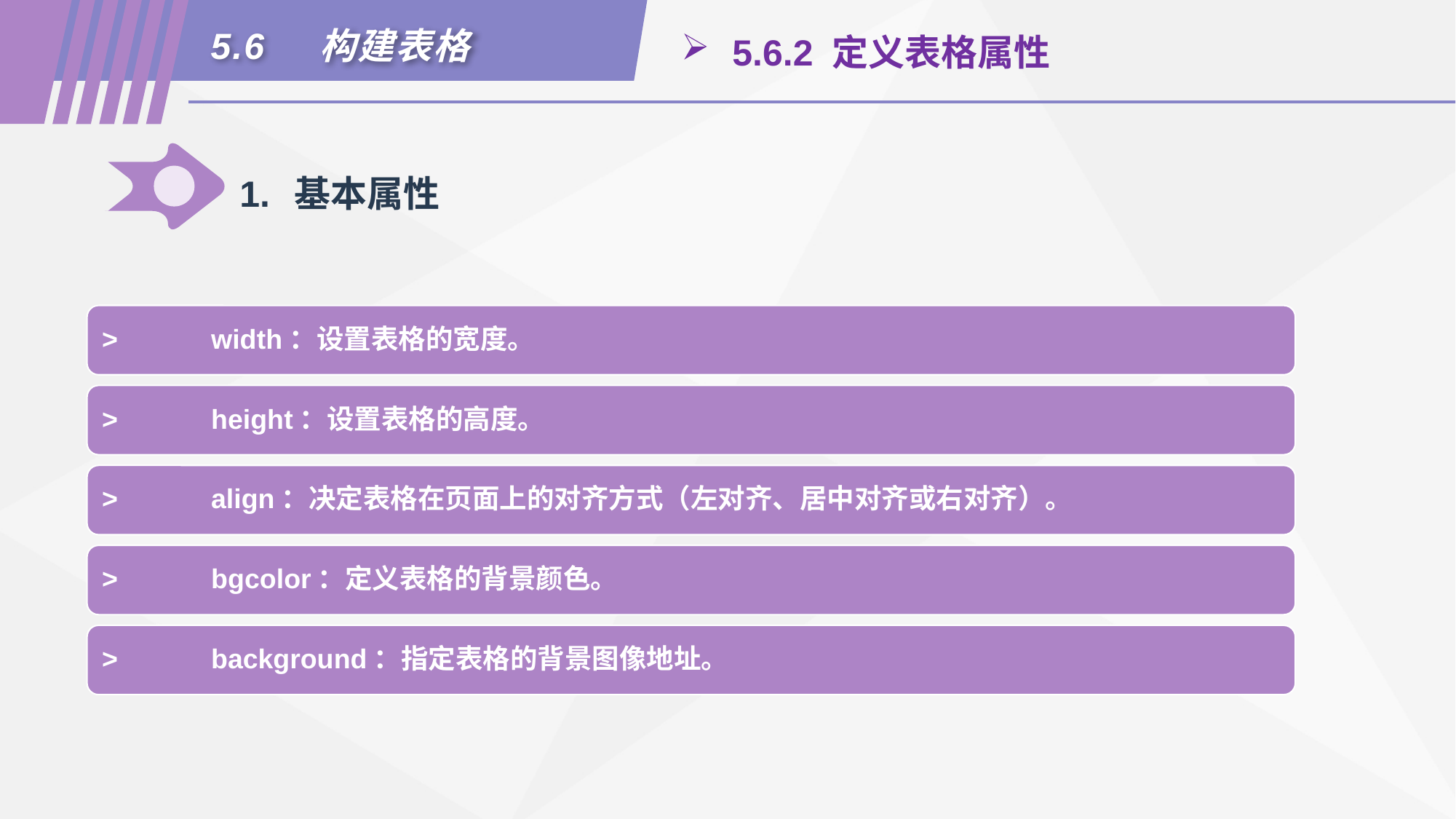

5.6	构建表格
 5.6.2 定义表格属性

1.	基本属性
>	width：设置表格的宽度。
>	height：设置表格的高度。
>	align：决定表格在页面上的对齐方式（左对齐、居中对齐或右对齐）。
>	bgcolor：定义表格的背景颜色。
>	background：指定表格的背景图像地址。